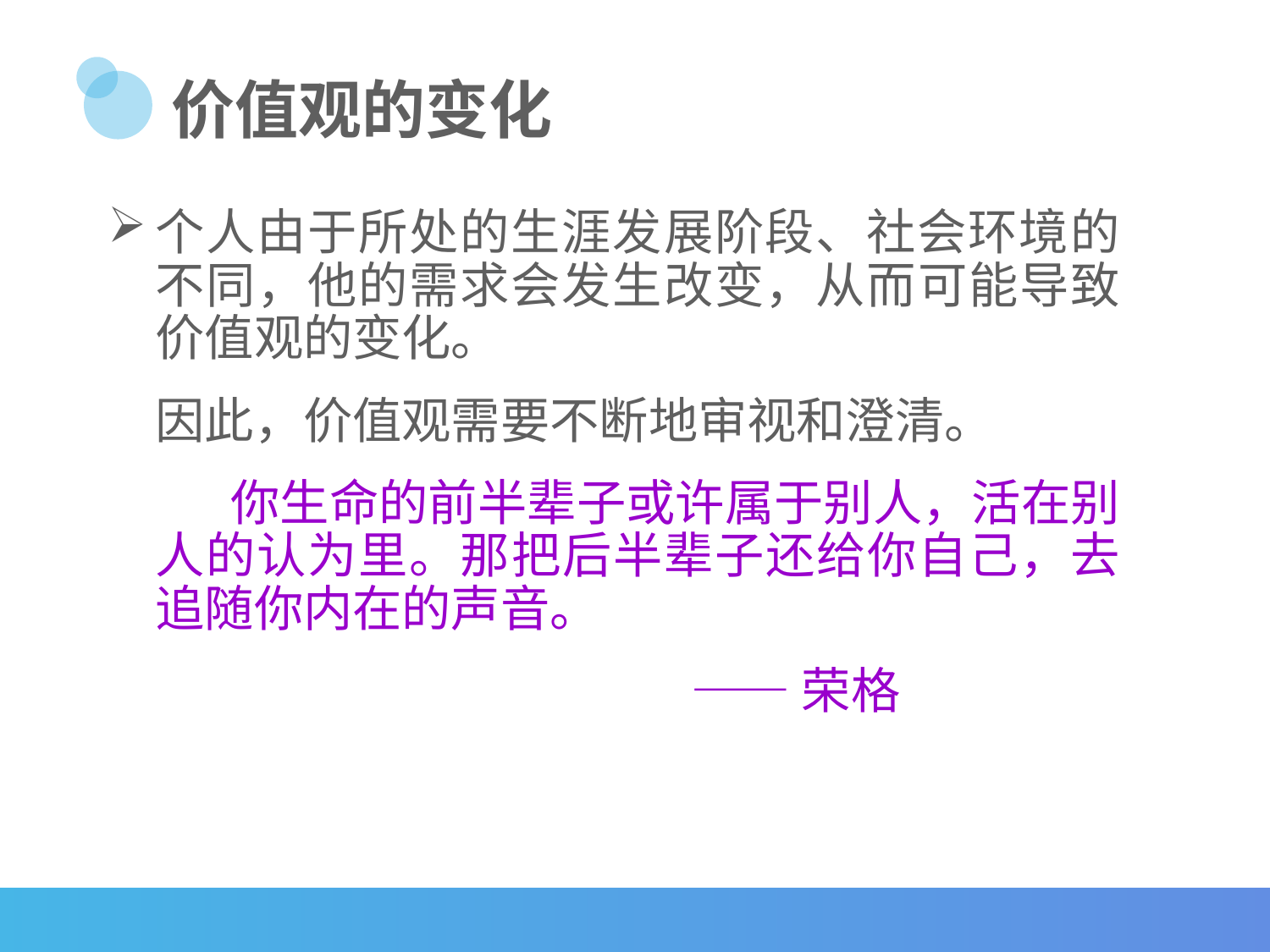

价值观的变化
个人由于所处的生涯发展阶段、社会环境的不同，他的需求会发生改变，从而可能导致价值观的变化。
	因此，价值观需要不断地审视和澄清。
          你生命的前半辈子或许属于别人，活在别人的认为里。那把后半辈子还给你自己，去追随你内在的声音。
                                                     ——荣格